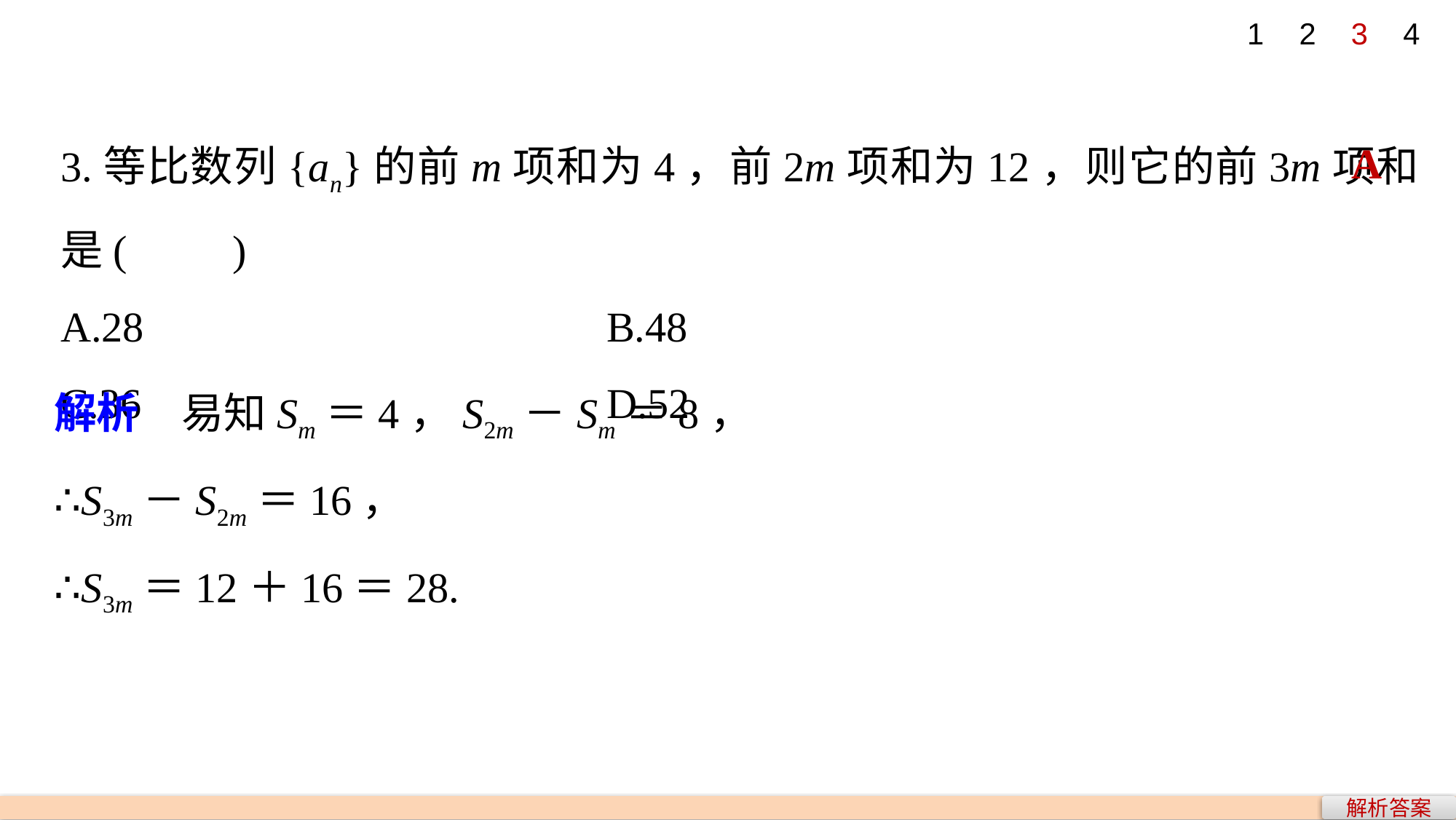

1
2
3
4
3.等比数列{an}的前m项和为4，前2m项和为12，则它的前3m项和是(　　)
A.28  					B.48
C.36  					D.52
A
解析　易知Sm＝4，S2m－Sm＝8，
∴S3m－S2m＝16，
∴S3m＝12＋16＝28.
解析答案